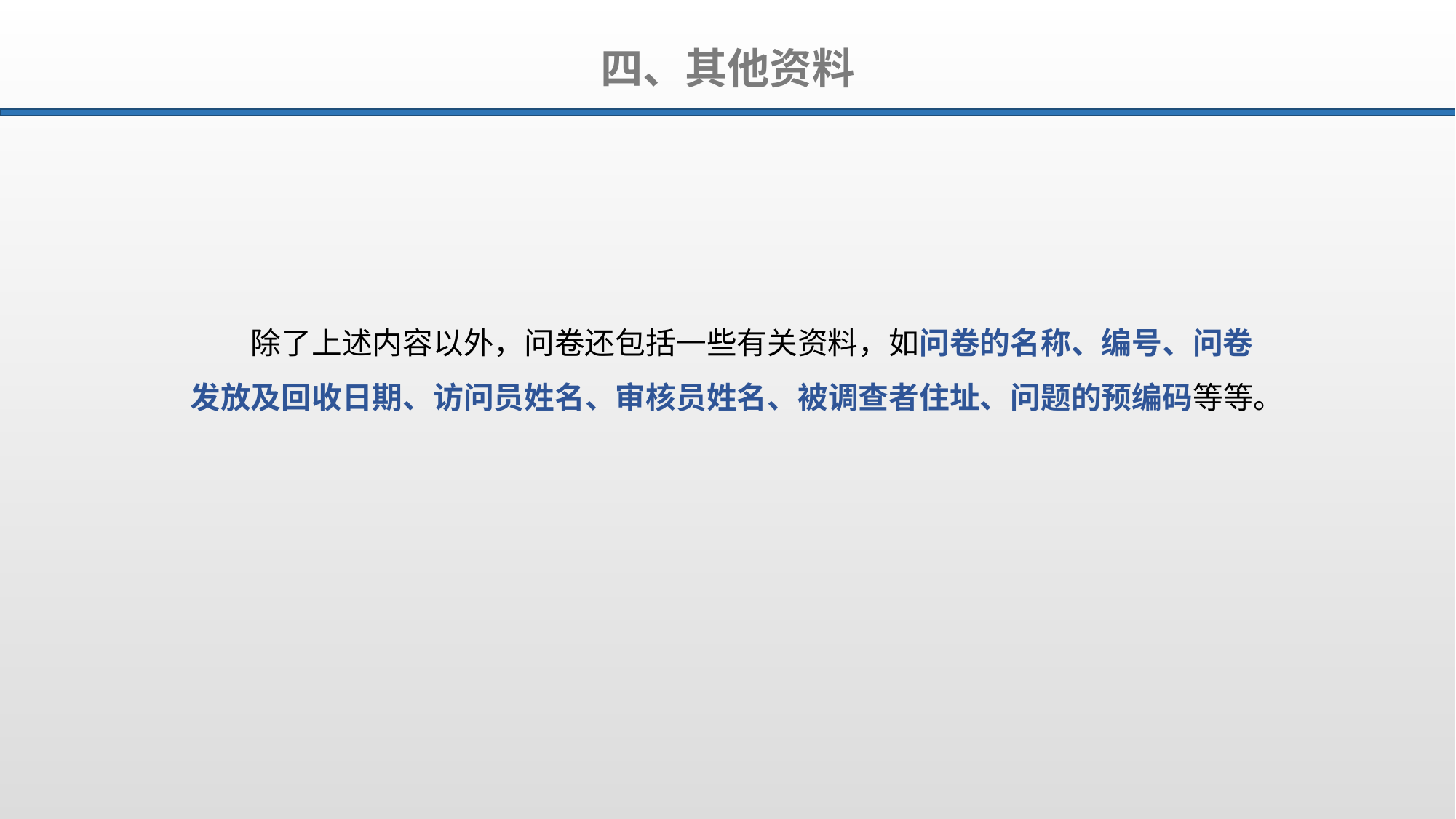

四、其他资料

除了上述内容以外，问卷还包括一些有关资料，如问卷的名称、编号、问卷发放及回收日期、访问员姓名、审核员姓名、被调查者住址、问题的预编码等等。